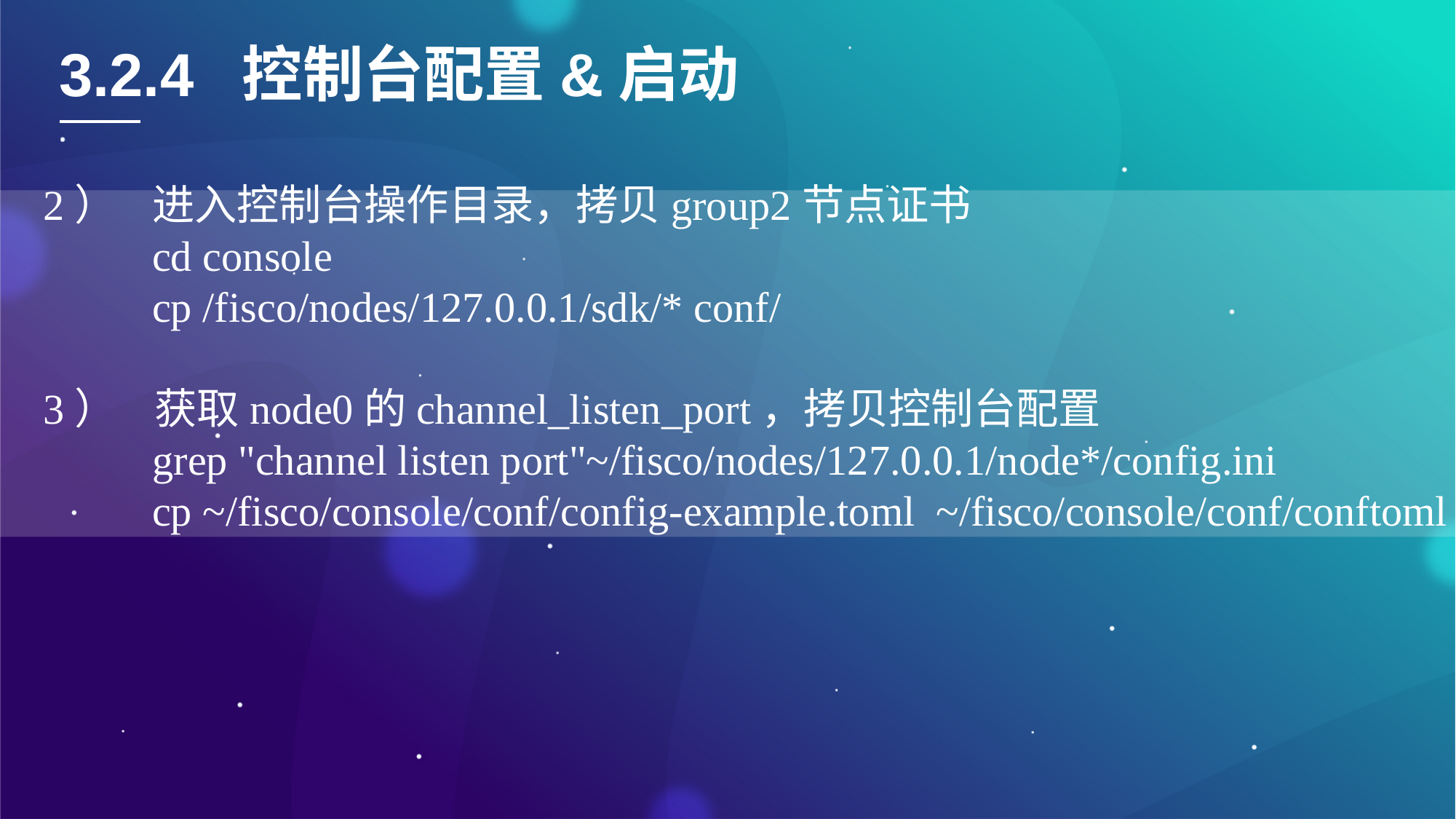

3.2.4  控制台配置&启动
2）	进入控制台操作目录，拷贝group2节点证书
	cd console
	cp /fisco/nodes/127.0.0.1/sdk/* conf/

3）    获取node0的channel_listen_port，拷贝控制台配置
	grep "channel listen port"~/fisco/nodes/127.0.0.1/node*/config.ini
	cp ~/fisco/console/conf/config-example.toml  ~/fisco/console/conf/conftoml